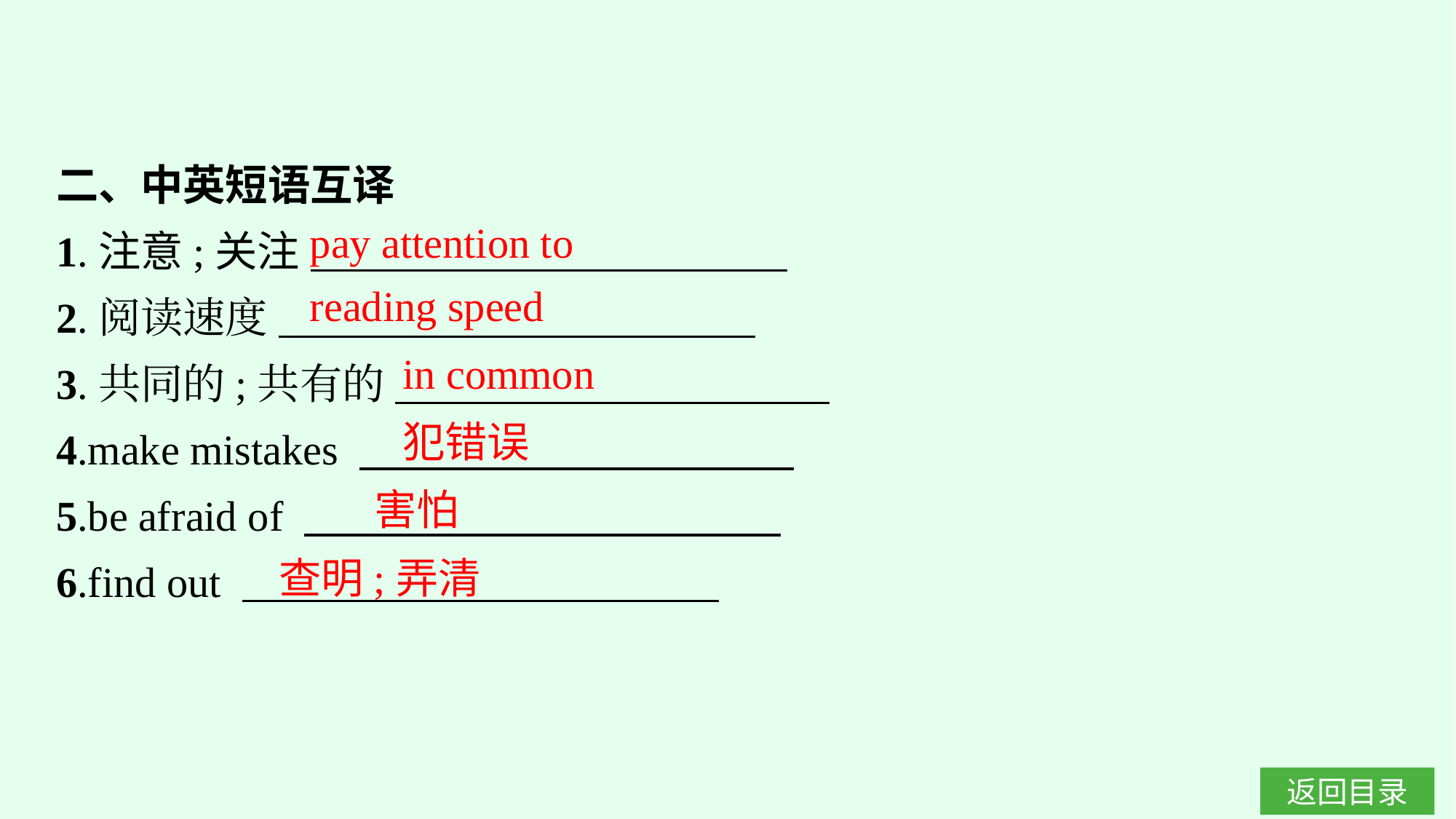

二、中英短语互译
1.注意;关注
2.阅读速度
3.共同的;共有的
4.make mistakes
5.be afraid of
6.find out
pay attention to
reading speed
in common
犯错误
害怕
查明;弄清